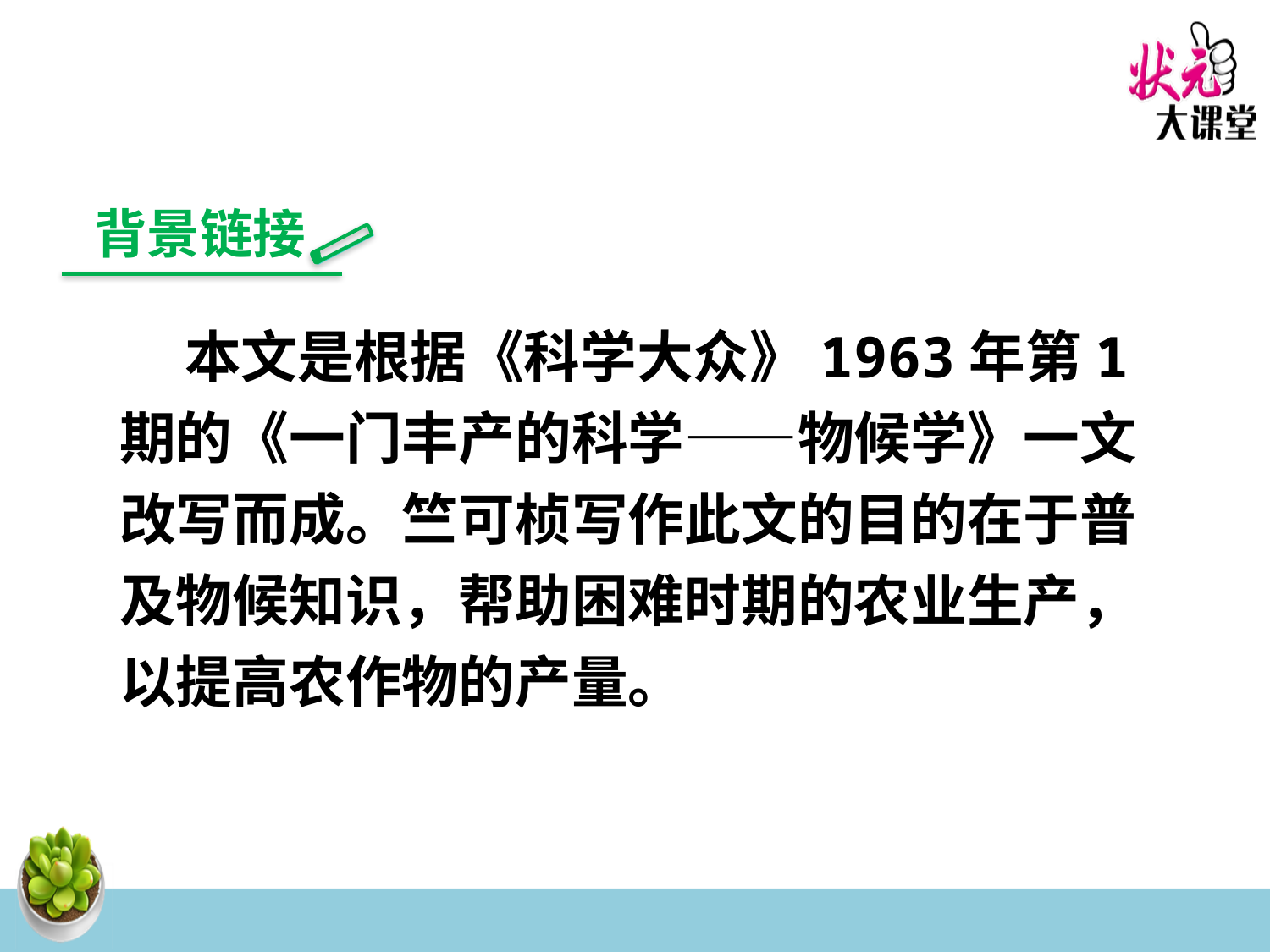

背景链接

    本文是根据《科学大众》1963年第1期的《一门丰产的科学——物候学》一文改写而成。竺可桢写作此文的目的在于普及物候知识，帮助困难时期的农业生产，以提高农作物的产量。